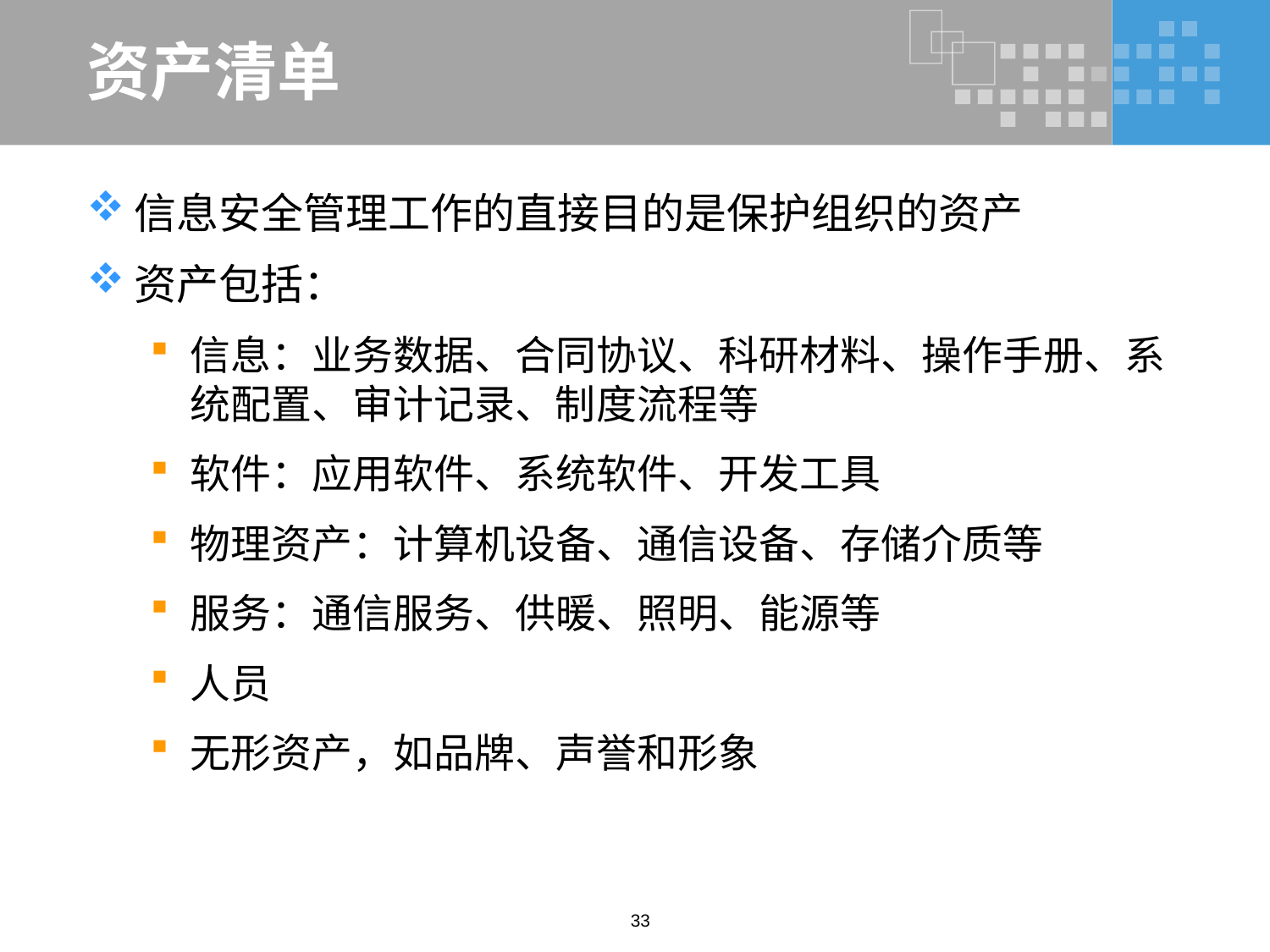

# 资产清单
信息安全管理工作的直接目的是保护组织的资产
资产包括：
信息：业务数据、合同协议、科研材料、操作手册、系统配置、审计记录、制度流程等
软件：应用软件、系统软件、开发工具
物理资产：计算机设备、通信设备、存储介质等
服务：通信服务、供暖、照明、能源等
人员
无形资产，如品牌、声誉和形象

33